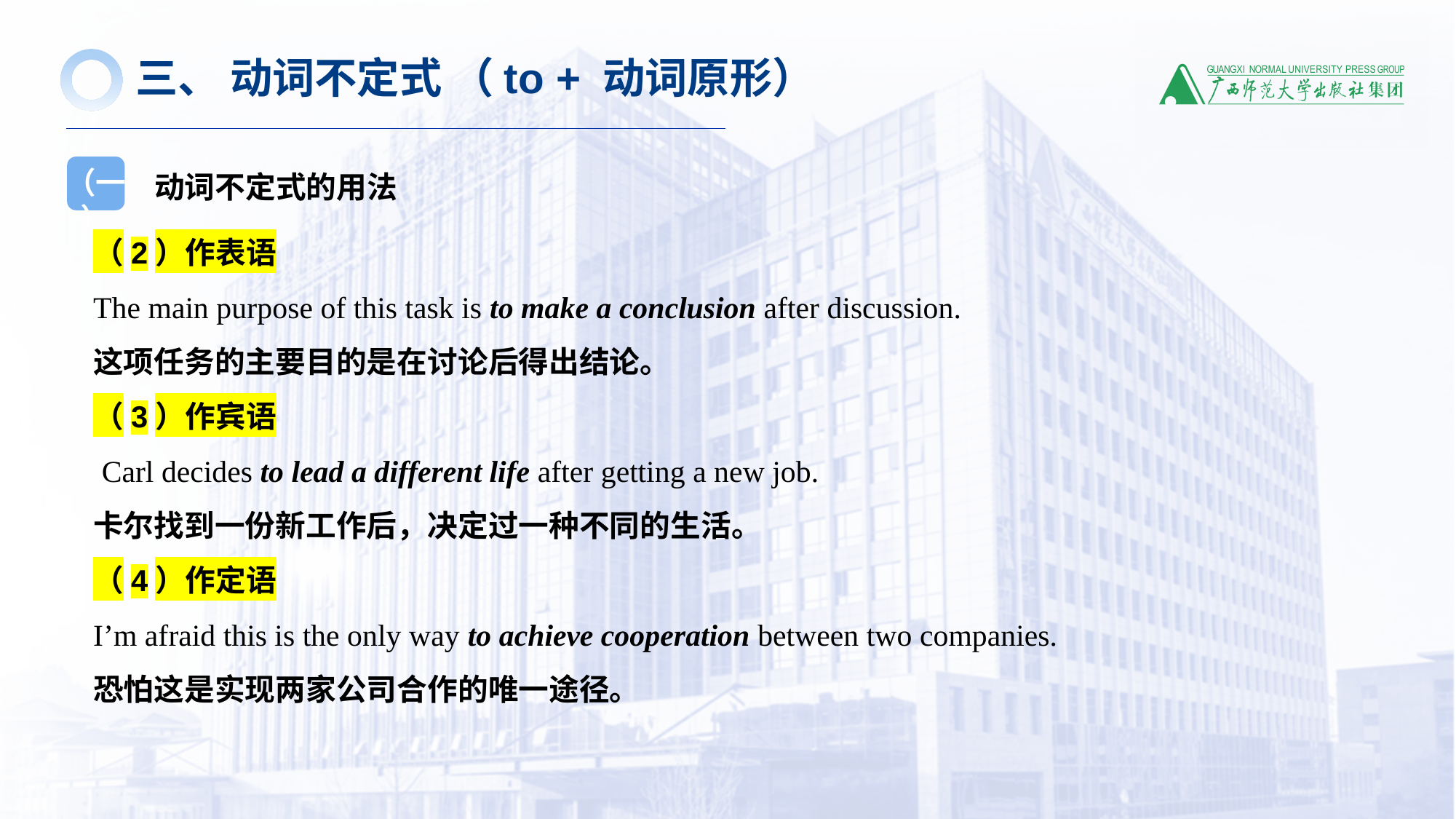

三、 动词不定式 （to + 动词原形）

动词不定式的用法
（一）

（2）作表语
The main purpose of this task is to make a conclusion after discussion.
这项任务的主要目的是在讨论后得出结论。
（3）作宾语
 Carl decides to lead a different life after getting a new job.
卡尔找到一份新工作后，决定过一种不同的生活。
（4）作定语
I’m afraid this is the only way to achieve cooperation between two companies.
恐怕这是实现两家公司合作的唯一途径。